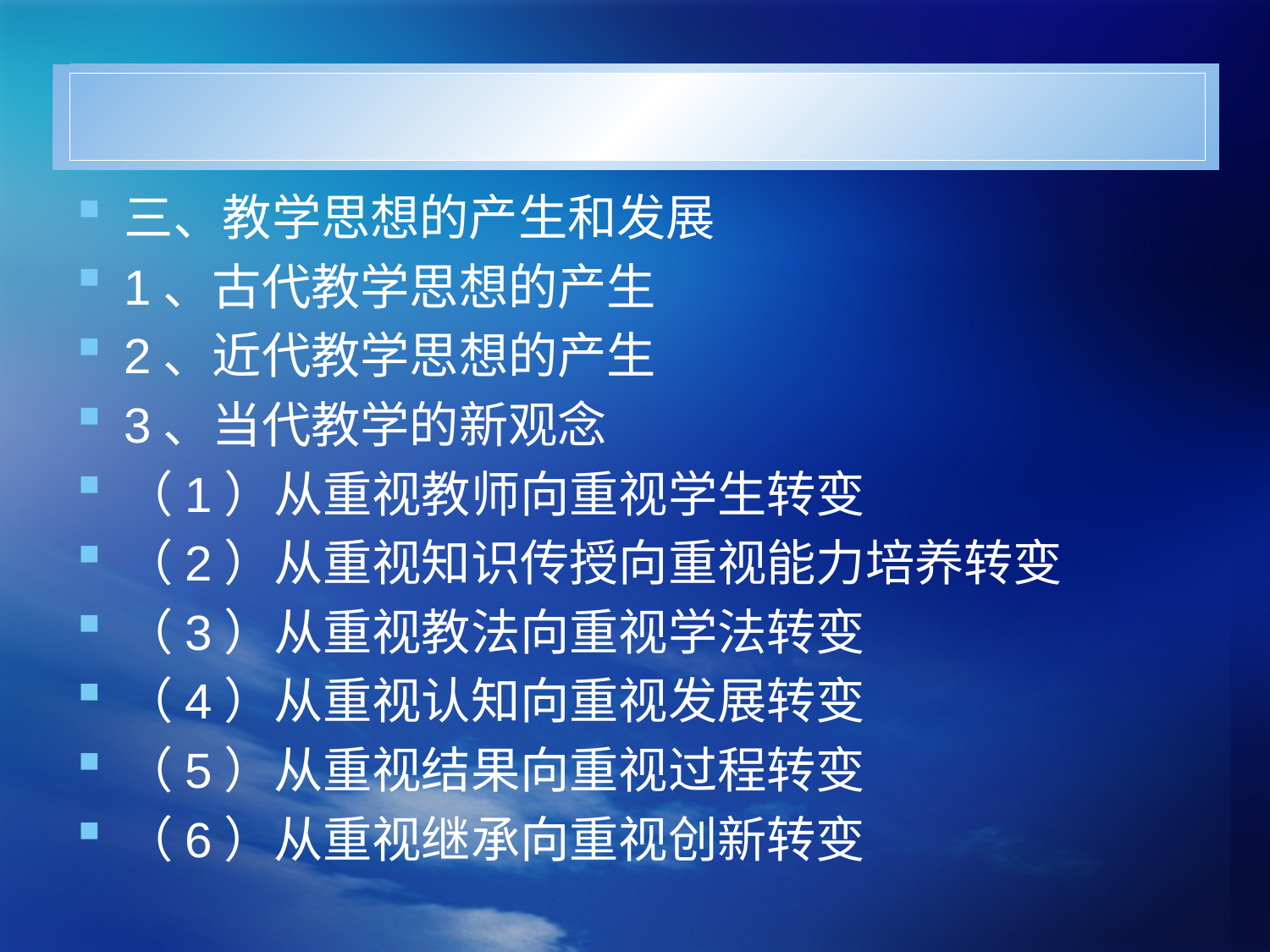

#
三、教学思想的产生和发展
1、古代教学思想的产生
2、近代教学思想的产生
3、当代教学的新观念
（1）从重视教师向重视学生转变
（2）从重视知识传授向重视能力培养转变
（3）从重视教法向重视学法转变
（4）从重视认知向重视发展转变
（5）从重视结果向重视过程转变
（6）从重视继承向重视创新转变